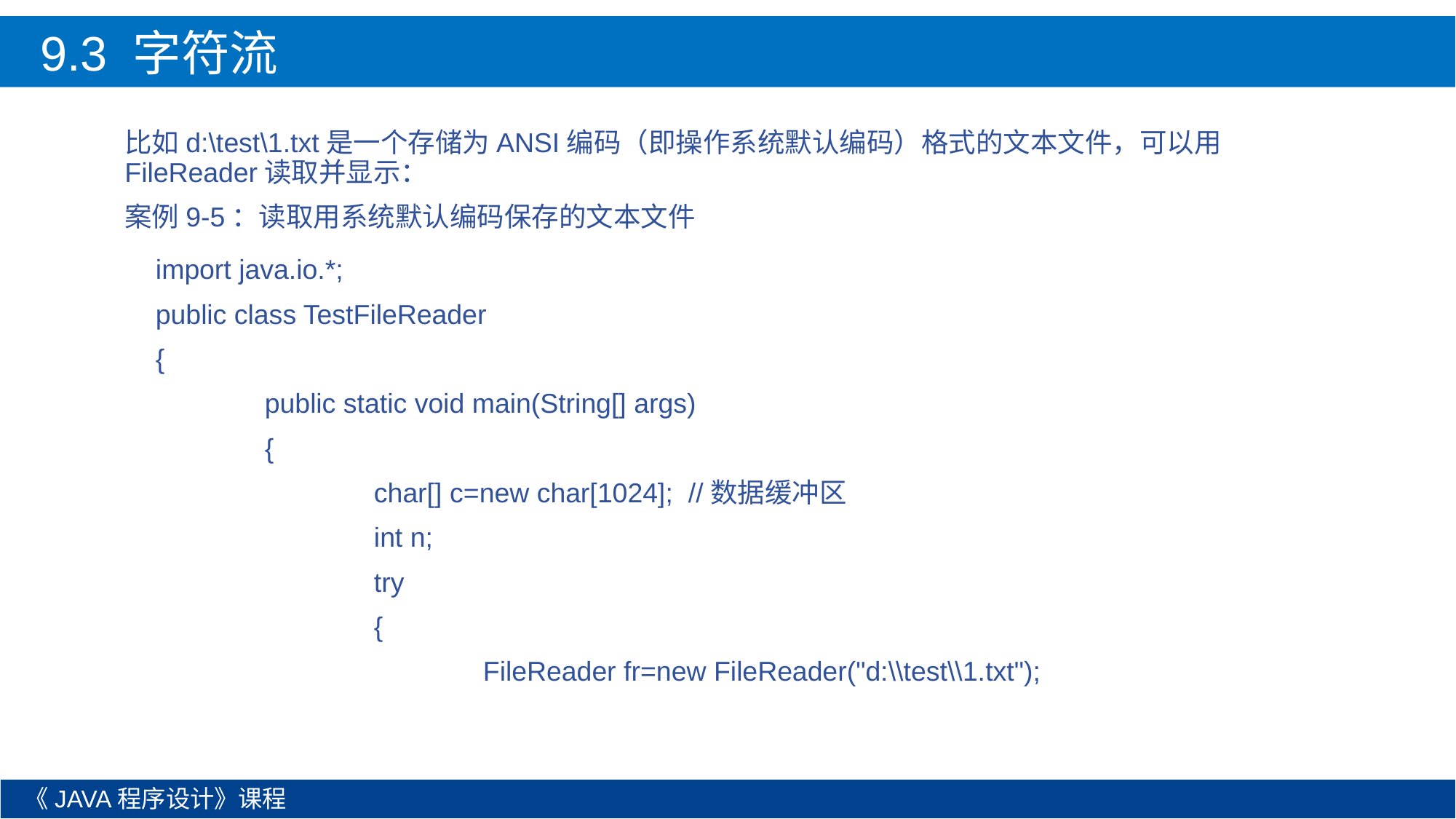

9.3 字符流
比如d:\test\1.txt是一个存储为ANSI编码（即操作系统默认编码）格式的文本文件，可以用FileReader读取并显示：
案例9-5：读取用系统默认编码保存的文本文件
import java.io.*;
public class TestFileReader
{
	public static void main(String[] args)
	{
		char[] c=new char[1024];  //数据缓冲区
		int n;
		try
		{
			FileReader fr=new FileReader("d:\\test\\1.txt");
《JAVA程序设计》课程